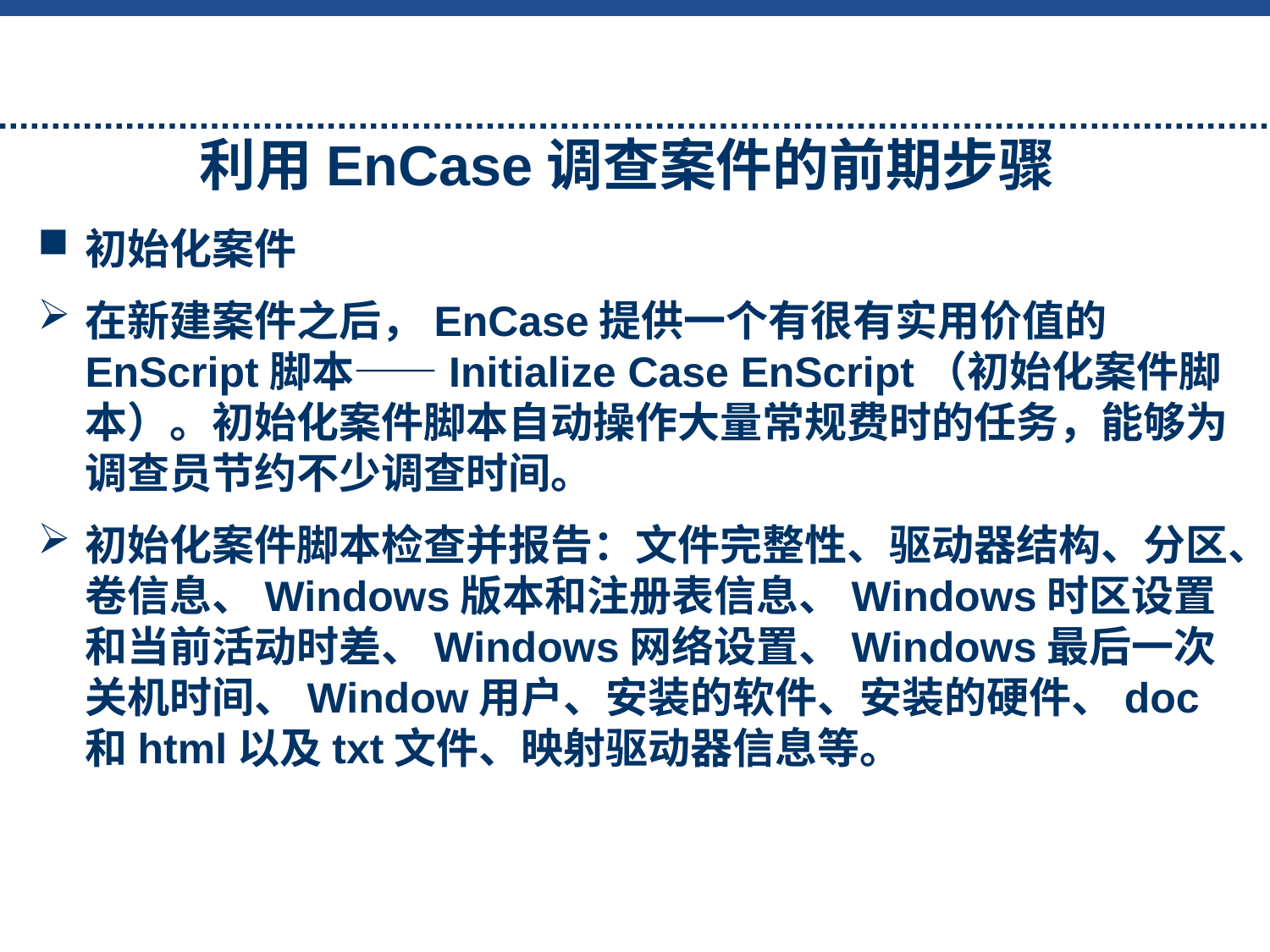

利用EnCase调查案件的前期步骤
初始化案件
在新建案件之后，EnCase提供一个有很有实用价值的EnScript脚本——Initialize Case EnScript（初始化案件脚本）。初始化案件脚本自动操作大量常规费时的任务，能够为调查员节约不少调查时间。
初始化案件脚本检查并报告：文件完整性、驱动器结构、分区、卷信息、Windows版本和注册表信息、Windows时区设置和当前活动时差、Windows网络设置、Windows最后一次关机时间、Window用户、安装的软件、安装的硬件、doc和html以及txt文件、映射驱动器信息等。